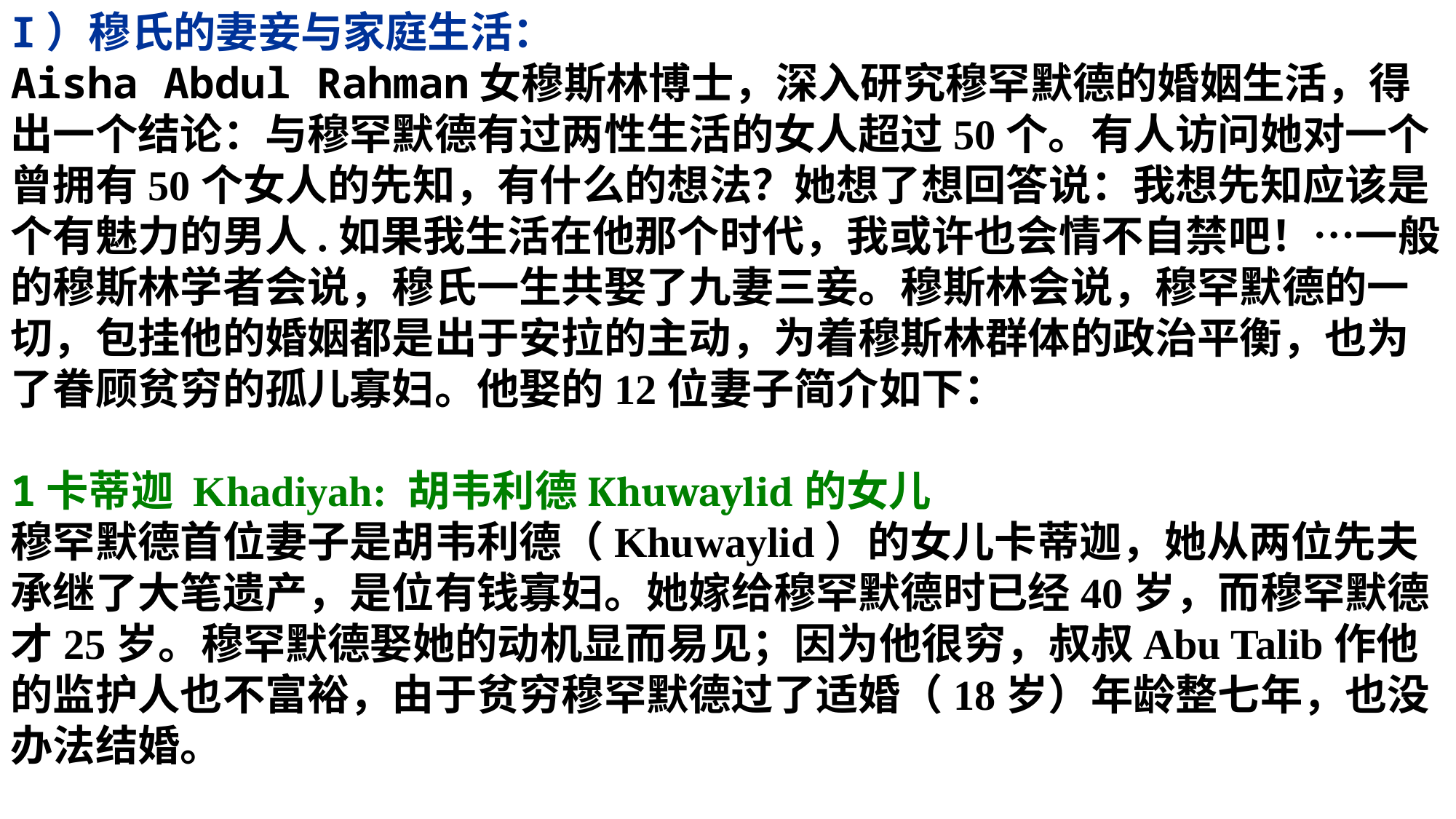

I）穆氏的妻妾与家庭生活：
Aisha Abdul Rahman女穆斯林博士，深入研究穆罕默德的婚姻生活，得出一个结论：与穆罕默德有过两性生活的女人超过50个。有人访问她对一个曾拥有50个女人的先知，有什么的想法？她想了想回答说：我想先知应该是个有魅力的男人.如果我生活在他那个时代，我或许也会情不自禁吧！…一般的穆斯林学者会说，穆氏一生共娶了九妻三妾。穆斯林会说，穆罕默德的一切，包挂他的婚姻都是出于安拉的主动，为着穆斯林群体的政治平衡，也为了眷顾贫穷的孤儿寡妇。他娶的12位妻子简介如下：

1卡蒂迦 Khadiyah: 胡韦利德Khuwaylid的女儿
穆罕默德首位妻子是胡韦利德（Khuwaylid）的女儿卡蒂迦，她从两位先夫承继了大笔遗产，是位有钱寡妇。她嫁给穆罕默德时已经40岁，而穆罕默德才25岁。穆罕默德娶她的动机显而易见；因为他很穷，叔叔Abu Talib作他的监护人也不富裕，由于贫穷穆罕默德过了适婚（18岁）年龄整七年，也没办法结婚。